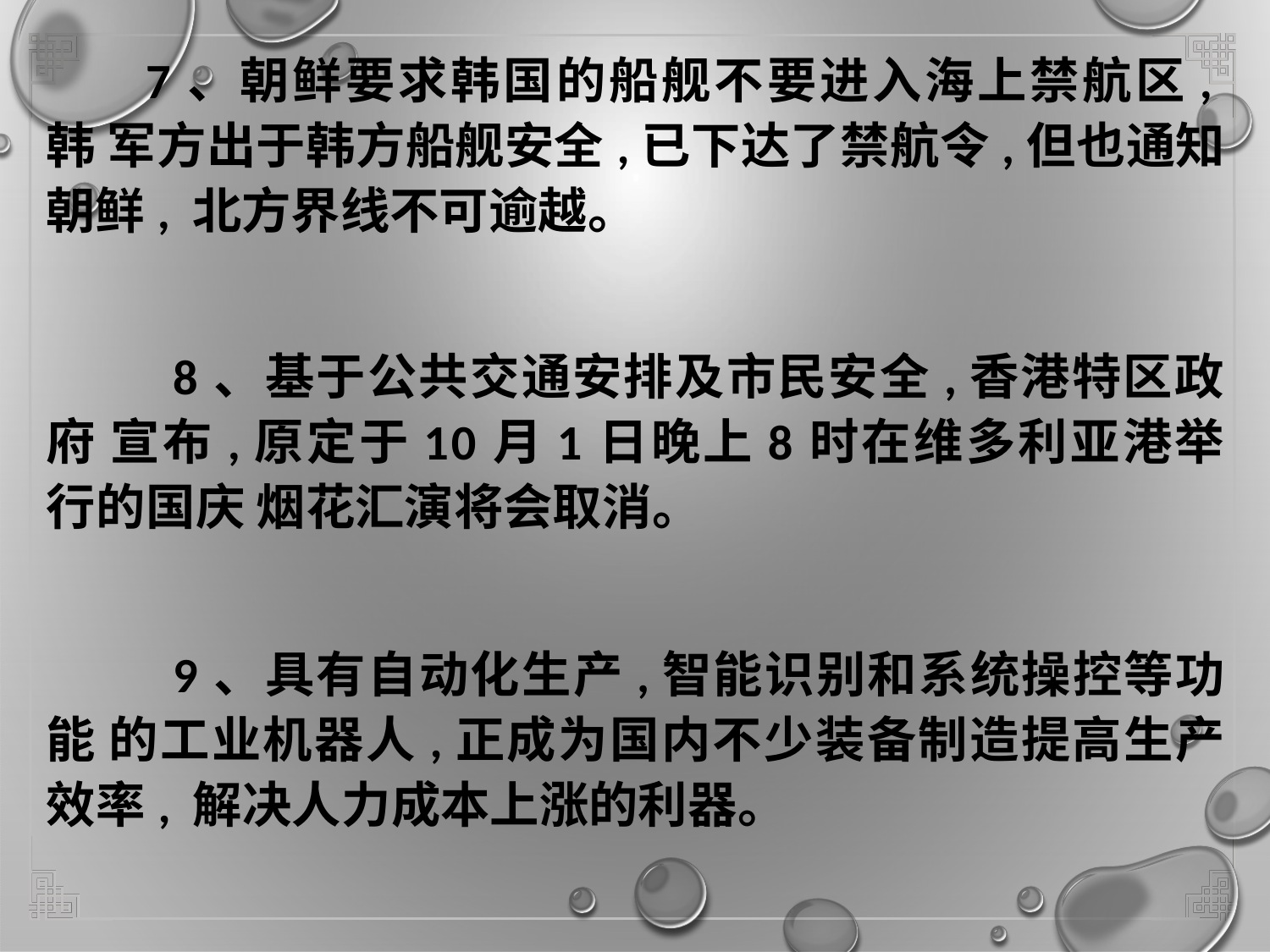

# 7、朝鲜要求韩国的船舰不要进入海上禁航区,韩 军方出于韩方船舰安全,已下达了禁航令,但也通知朝鲜, 北方界线不可逾越。
8、基于公共交通安排及市民安全,香港特区政府 宣布,原定于10月1日晚上8时在维多利亚港举行的国庆 烟花汇演将会取消。

9、具有自动化生产,智能识别和系统操控等功能 的工业机器人,正成为国内不少装备制造提高生产效率, 解决人力成本上涨的利器。